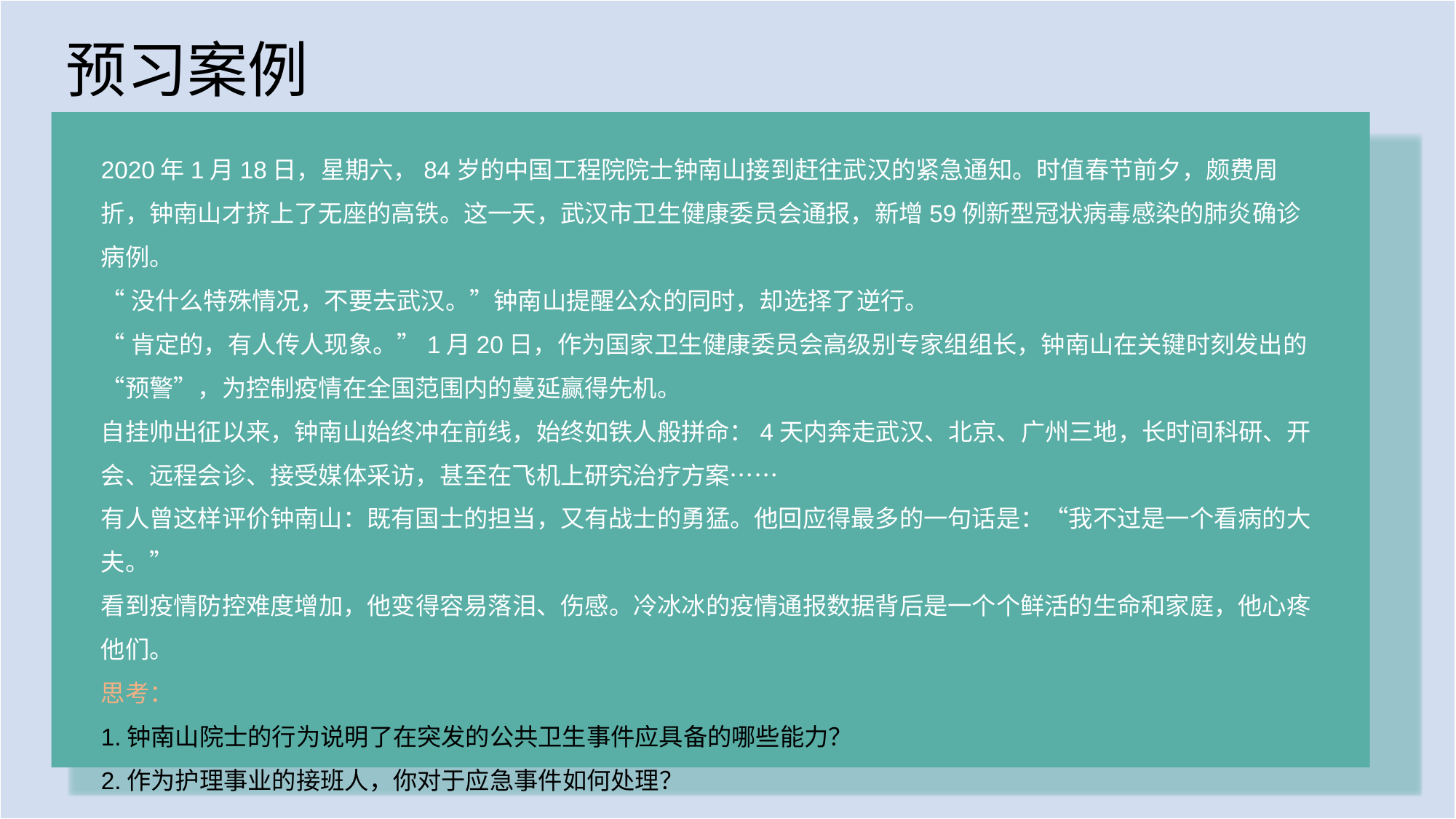

预习案例

2020年1月18日，星期六，84岁的中国工程院院士钟南山接到赶往武汉的紧急通知。时值春节前夕，颇费周折，钟南山才挤上了无座的高铁。这一天，武汉市卫生健康委员会通报，新增59例新型冠状病毒感染的肺炎确诊病例。
“没什么特殊情况，不要去武汉。”钟南山提醒公众的同时，却选择了逆行。
“肯定的，有人传人现象。”1月20日，作为国家卫生健康委员会高级别专家组组长，钟南山在关键时刻发出的“预警”，为控制疫情在全国范围内的蔓延赢得先机。
自挂帅出征以来，钟南山始终冲在前线，始终如铁人般拼命：4天内奔走武汉、北京、广州三地，长时间科研、开会、远程会诊、接受媒体采访，甚至在飞机上研究治疗方案……
有人曾这样评价钟南山：既有国士的担当，又有战士的勇猛。他回应得最多的一句话是：“我不过是一个看病的大夫。”
看到疫情防控难度增加，他变得容易落泪、伤感。冷冰冰的疫情通报数据背后是一个个鲜活的生命和家庭，他心疼他们。
思考：
1.钟南山院士的行为说明了在突发的公共卫生事件应具备的哪些能力？
2.作为护理事业的接班人，你对于应急事件如何处理？